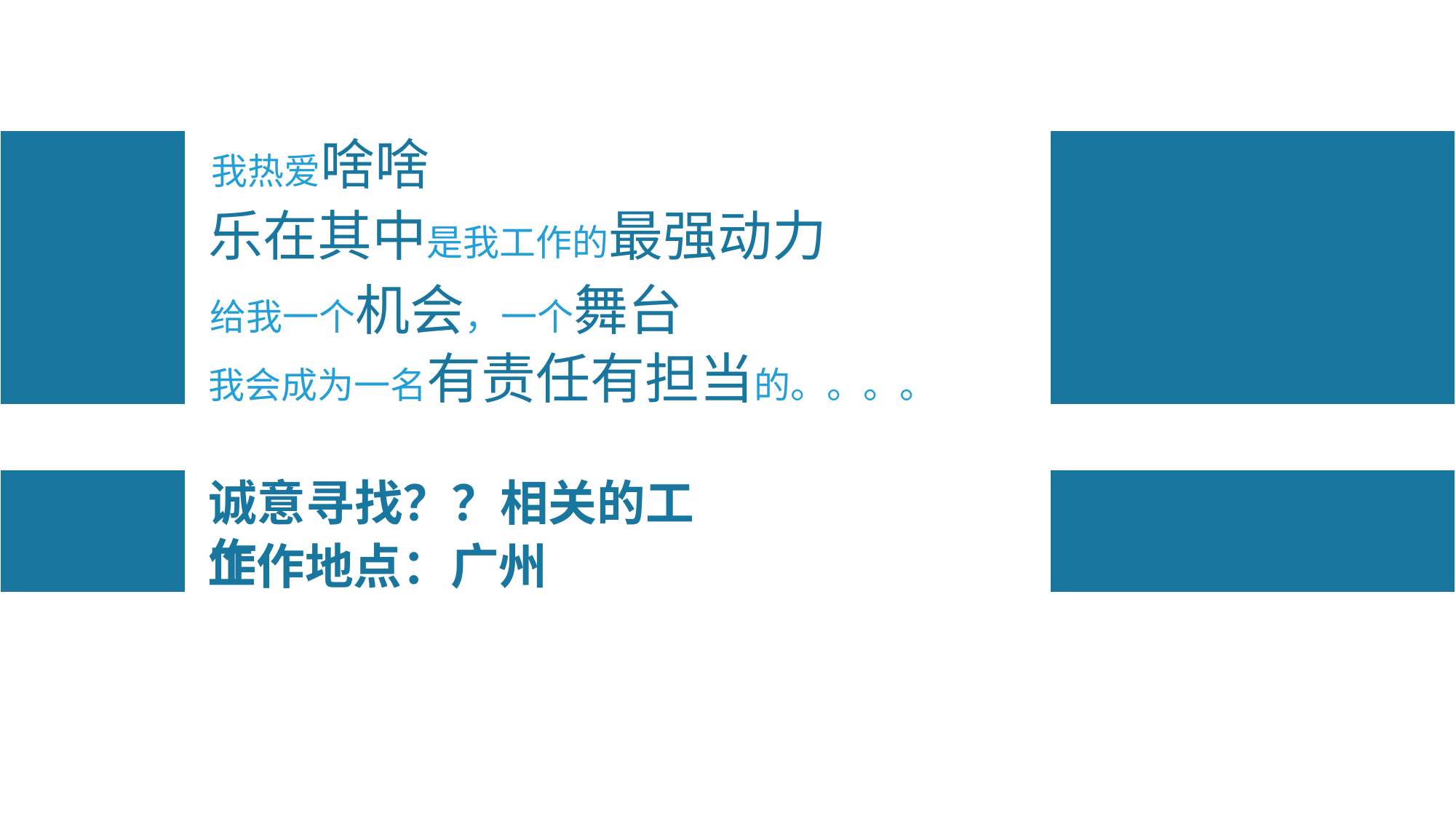

我热爱啥啥

乐在其中是我工作的最强动力
给我一个机会，一个舞台
我会成为一名有责任有担当的。。。。

诚意寻找？？相关的工作
工作地点：广州